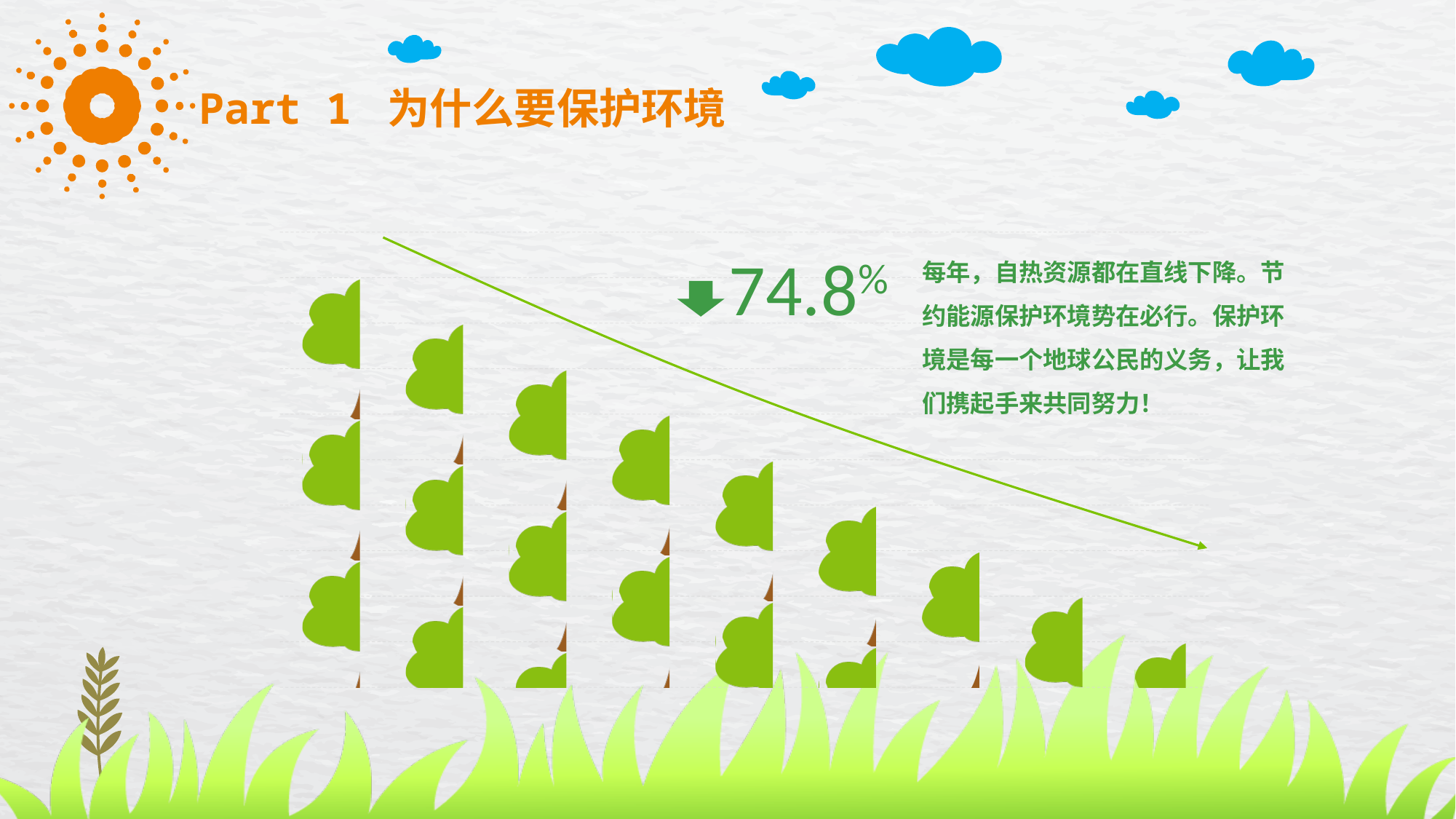

Part 1 为什么要保护环境

### Chart

| Category | 系列 1 |
|---|---|
| 2007 | 9.0 |
| 2008 | 8.0 |
| 2009 | 7.0 |
| 2010 | 6.0 |
| 2011 | 5.0 |
| 2012 | 4.0 |
| 2013 | 3.0 |
| 2014 | 2.0 |
| 2015 | 1.0 |
74.8%
每年，自热资源都在直线下降。节约能源保护环境势在必行。保护环境是每一个地球公民的义务，让我们携起手来共同努力！